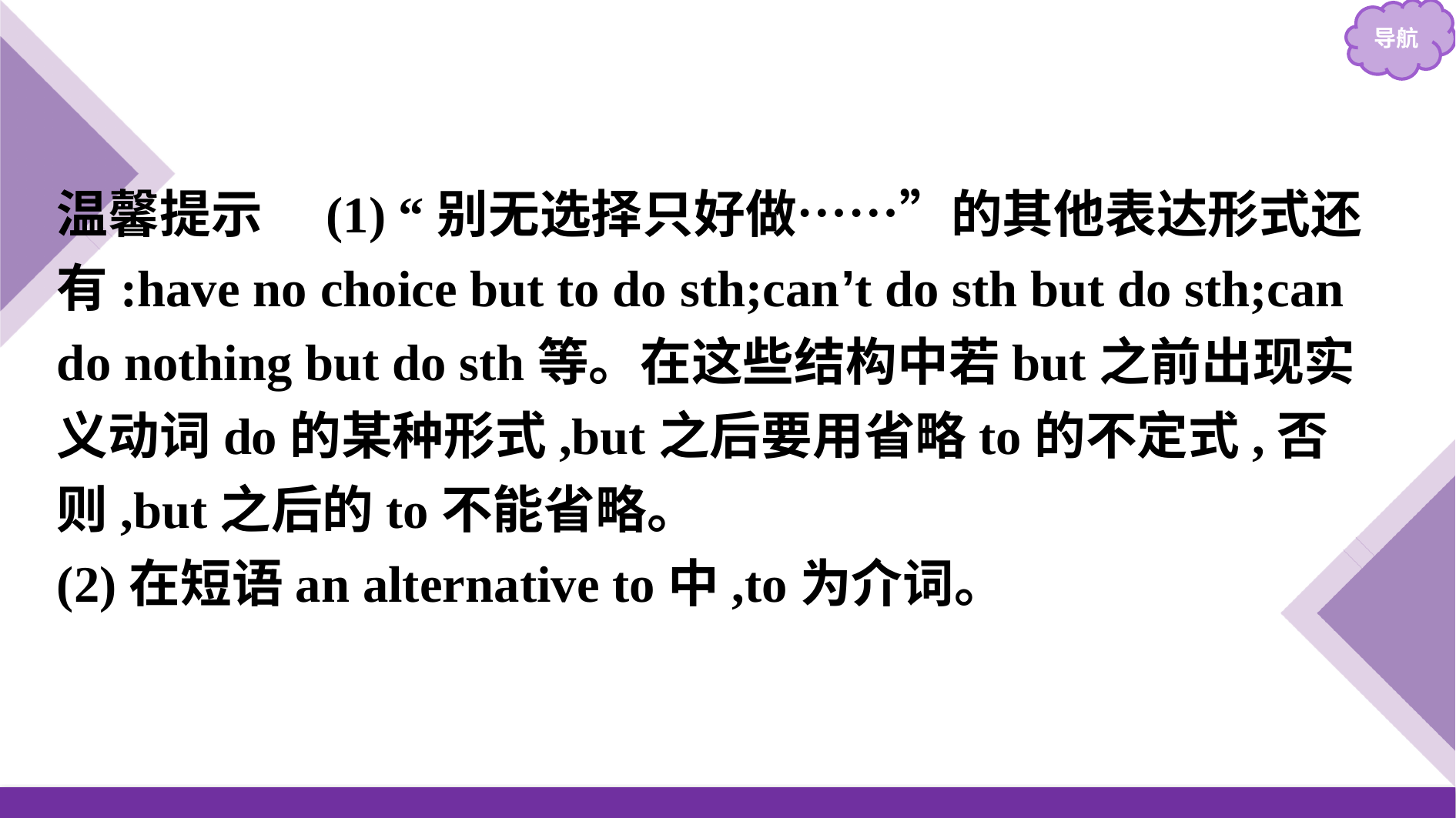

温馨提示　(1) “别无选择只好做……”的其他表达形式还有:have no choice but to do sth;can’t do sth but do sth;can do nothing but do sth等。在这些结构中若but之前出现实义动词do的某种形式,but之后要用省略to的不定式,否则,but之后的to不能省略。
(2)在短语an alternative to中,to为介词。